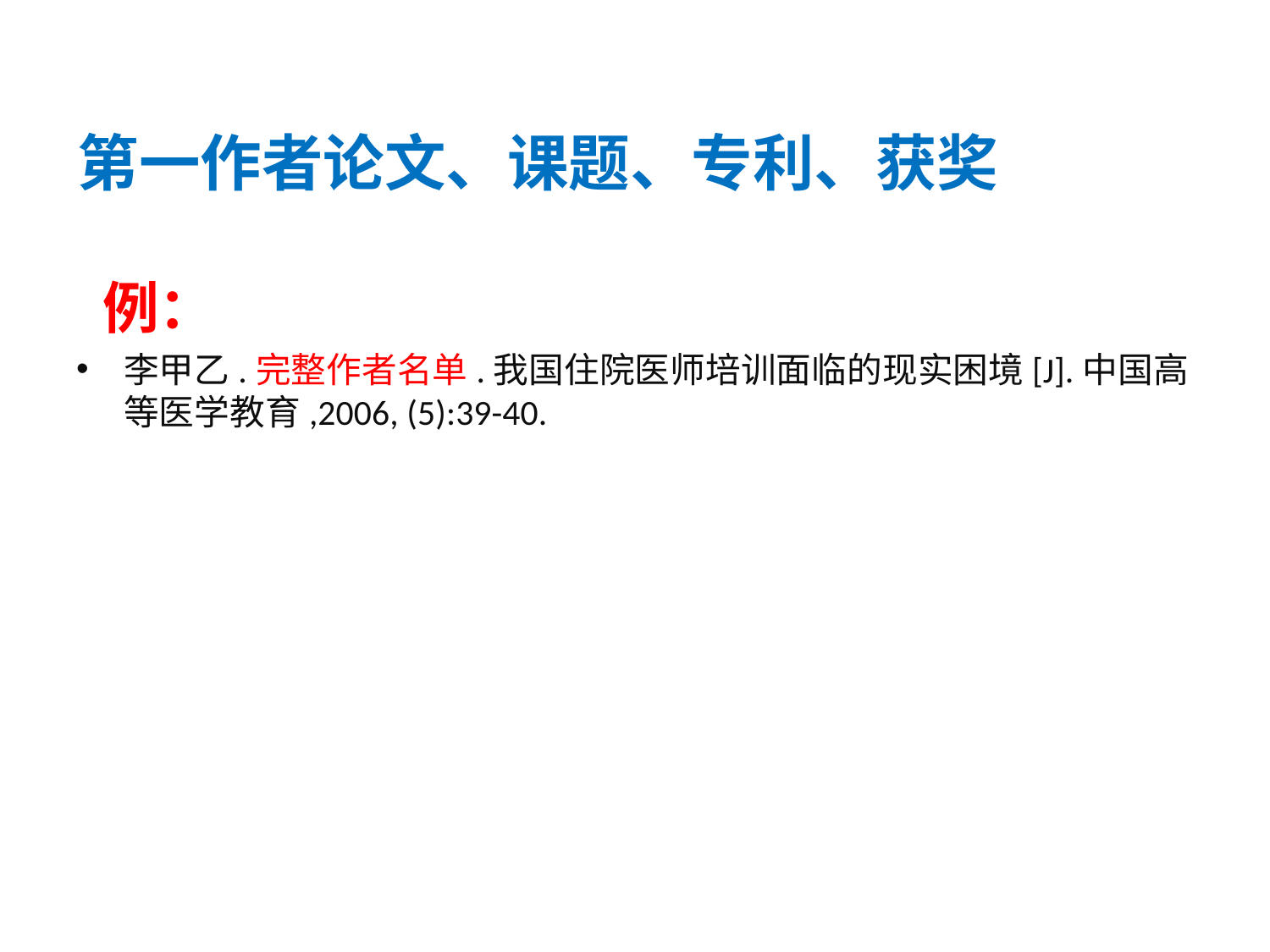

第一作者论文、课题、专利、获奖
 例：
李甲乙.完整作者名单.我国住院医师培训面临的现实困境[J].中国高等医学教育,2006, (5):39-40.